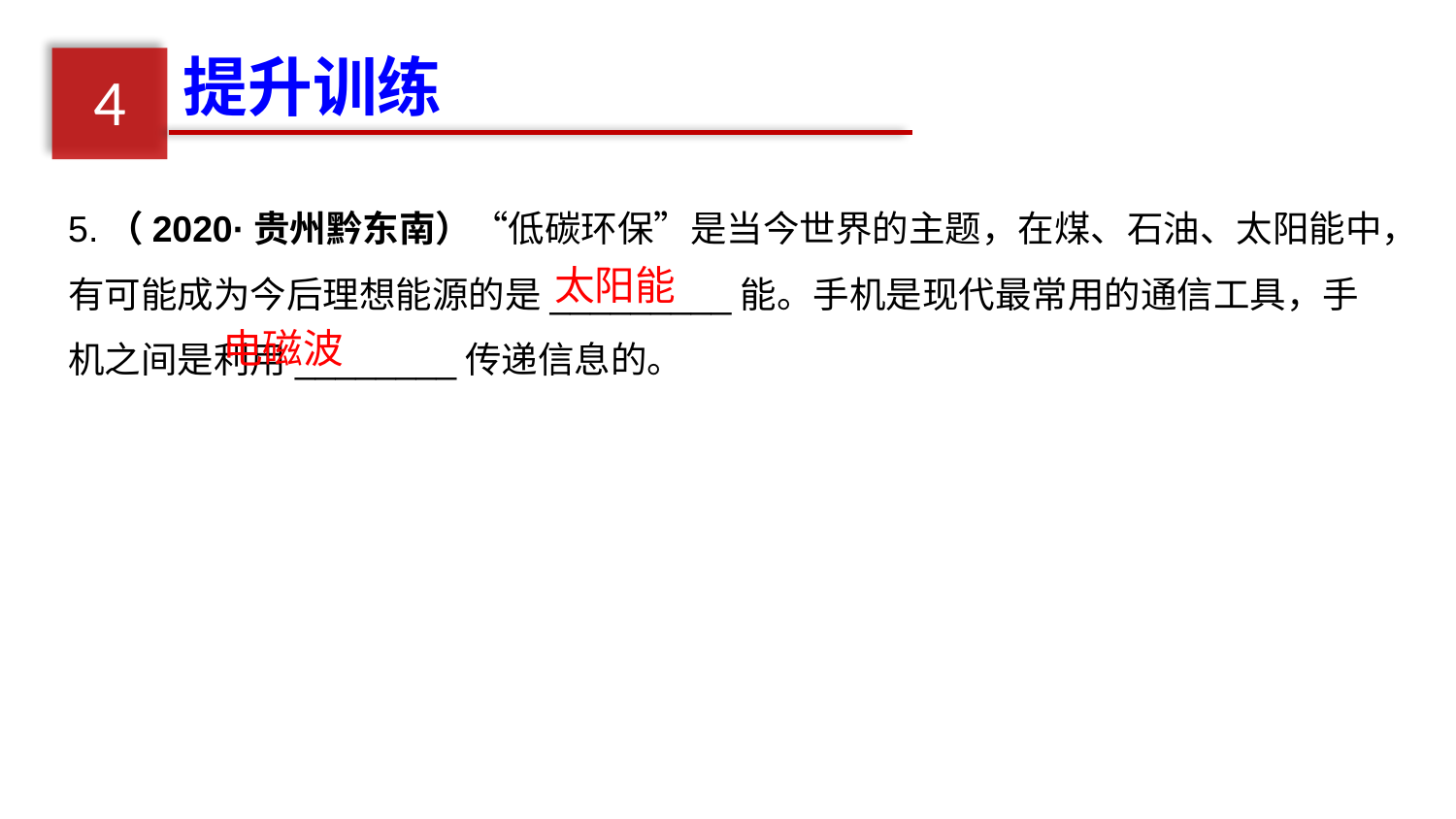

提升训练

4
5.（2020·贵州黔东南）“低碳环保”是当今世界的主题，在煤、石油、太阳能中，有可能成为今后理想能源的是_________能。手机是现代最常用的通信工具，手机之间是利用________传递信息的。
太阳能
电磁波